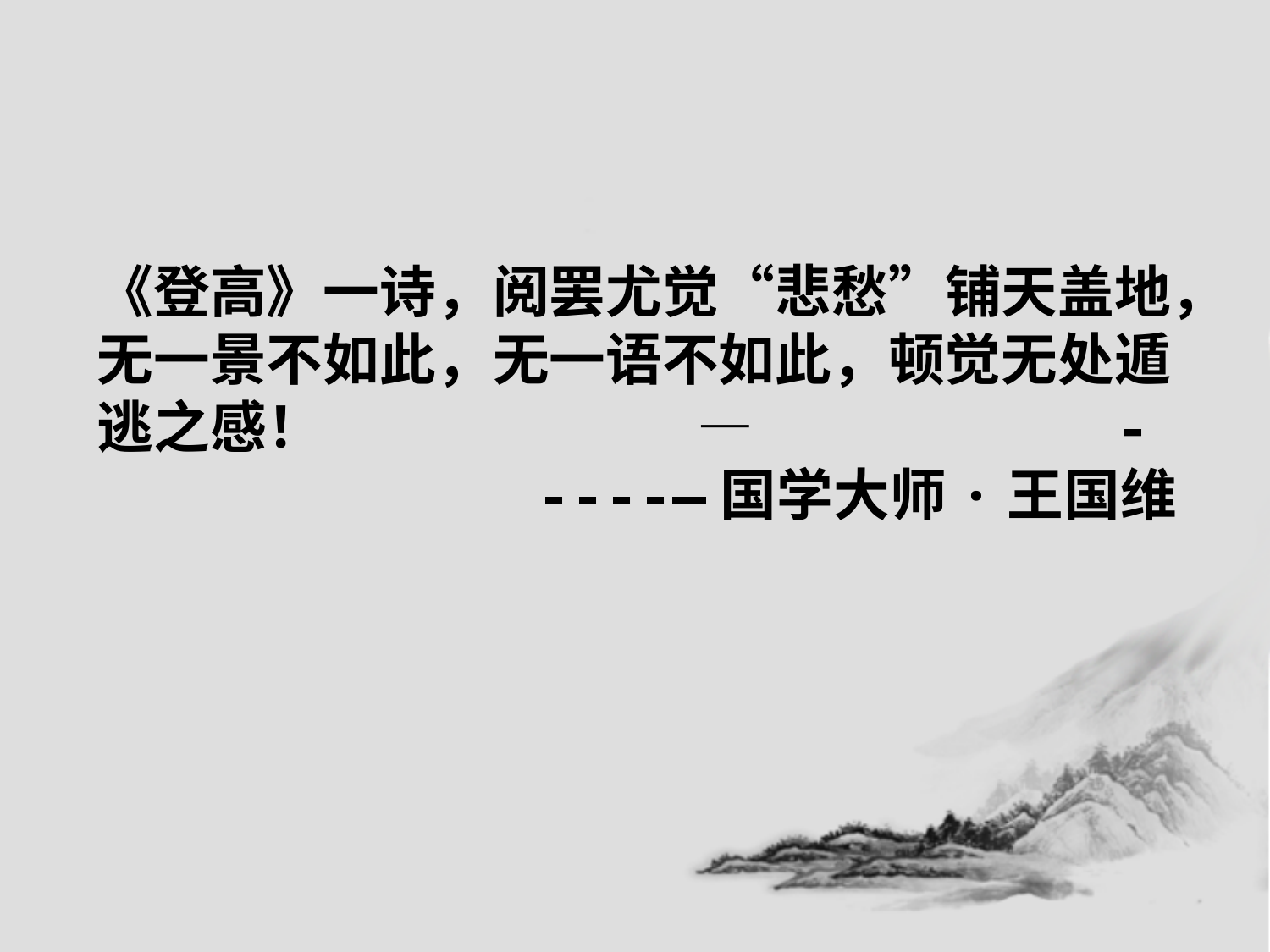

《登高》一诗，阅罢尤觉“悲愁”铺天盖地，无一景不如此，无一语不如此，顿觉无处遁逃之感！                             —                           -                ----—国学大师·王国维